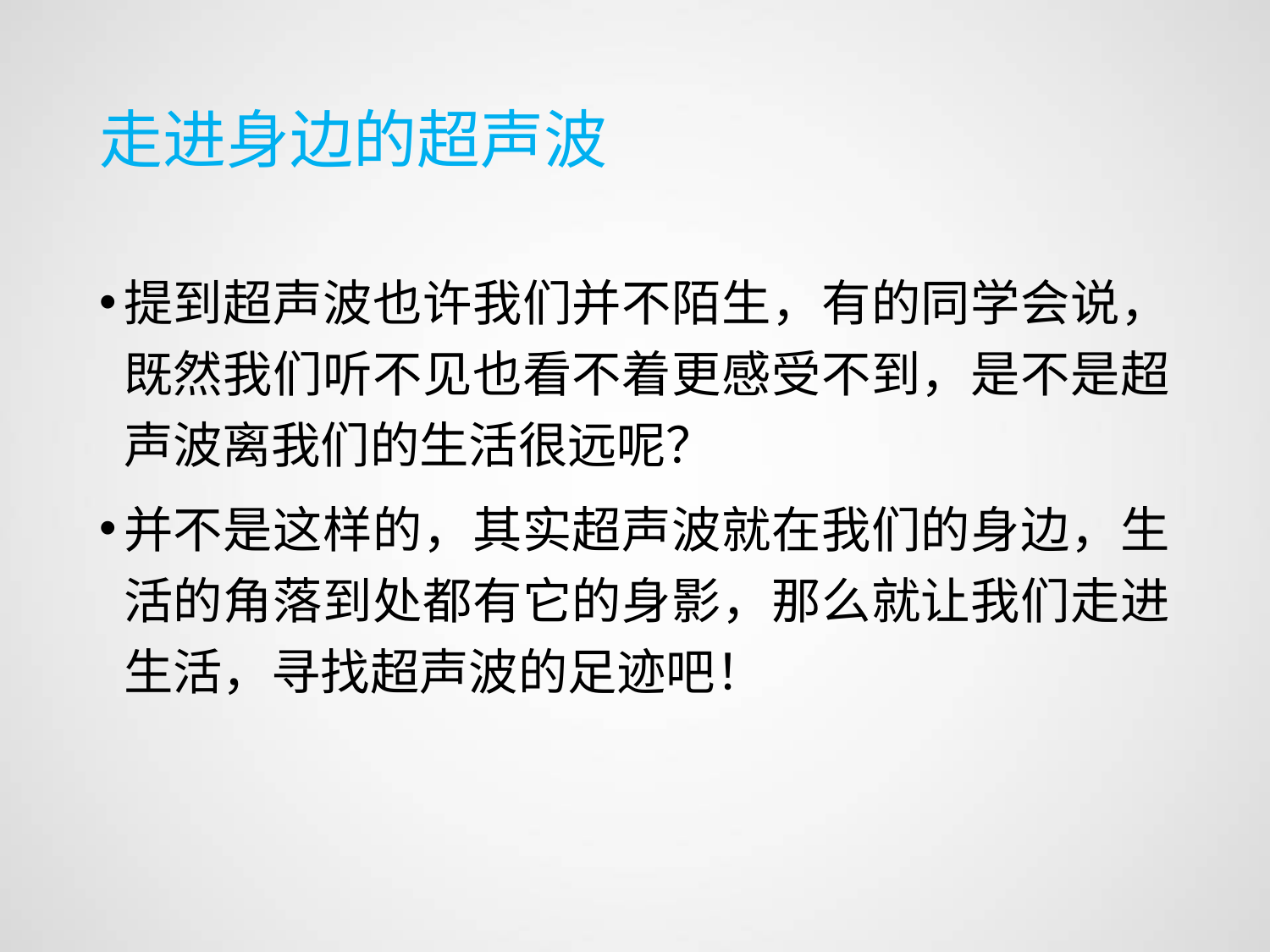

# 走进身边的超声波
提到超声波也许我们并不陌生，有的同学会说，既然我们听不见也看不着更感受不到，是不是超声波离我们的生活很远呢？
并不是这样的，其实超声波就在我们的身边，生活的角落到处都有它的身影，那么就让我们走进生活，寻找超声波的足迹吧！